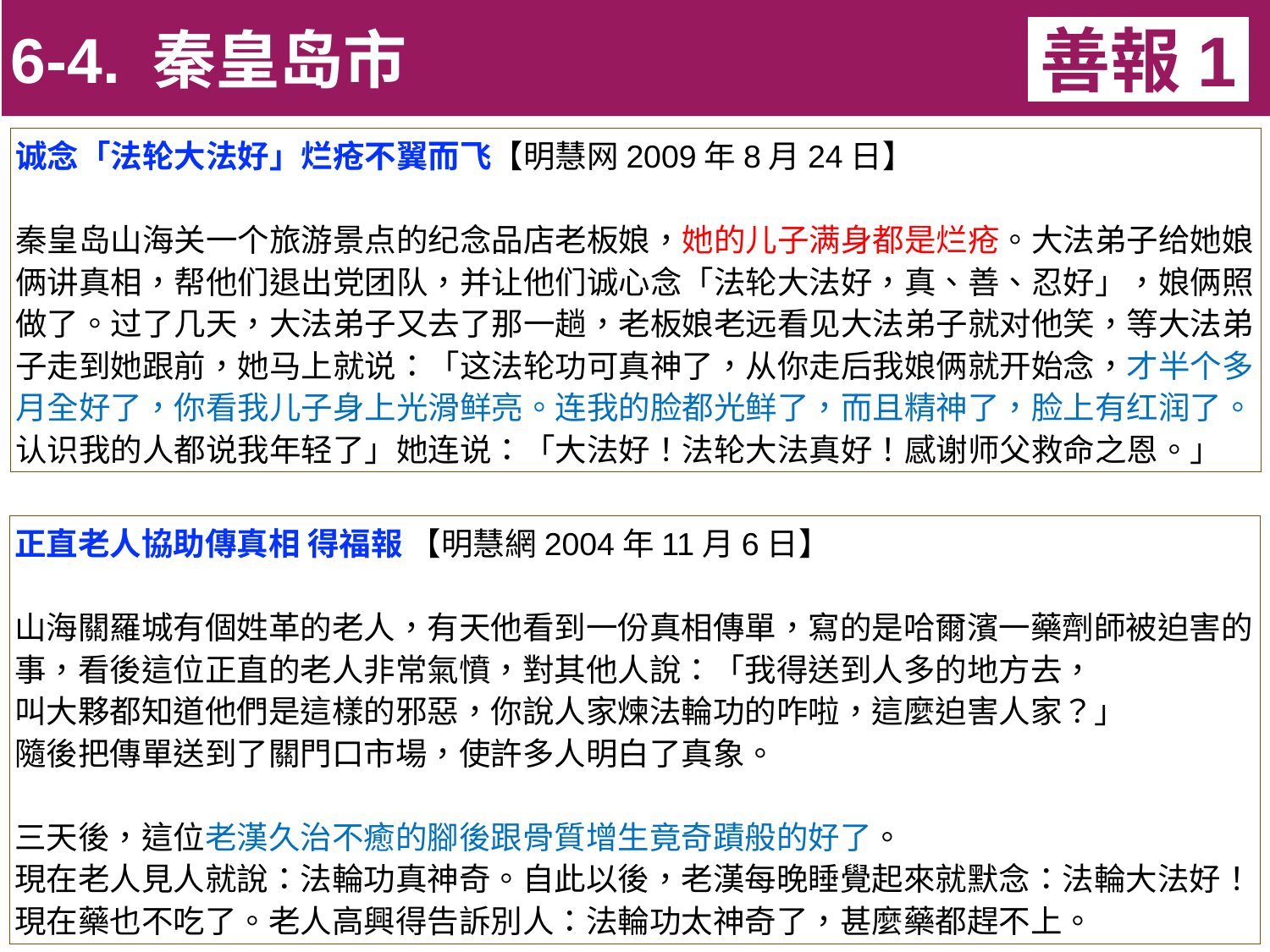

6-4. 秦皇岛市
善報1
11-3. XX市官員惡報實例
诚念「法轮大法好」烂疮不翼而飞【明慧网2009年8月24日】

秦皇岛山海关一个旅游景点的纪念品店老板娘，她的儿子满身都是烂疮。大法弟子给她娘俩讲真相，帮他们退出党团队，并让他们诚心念「法轮大法好，真、善、忍好」，娘俩照做了。过了几天，大法弟子又去了那一趟，老板娘老远看见大法弟子就对他笑，等大法弟子走到她跟前，她马上就说：「这法轮功可真神了，从你走后我娘俩就开始念，才半个多月全好了，你看我儿子身上光滑鲜亮。连我的脸都光鲜了，而且精神了，脸上有红润了。认识我的人都说我年轻了」她连说：「大法好！法轮大法真好！感谢师父救命之恩。」
正直老人協助傳真相 得福報 【明慧網2004年11月6日】

山海關羅城有個姓革的老人，有天他看到一份真相傳單，寫的是哈爾濱一藥劑師被迫害的事，看後這位正直的老人非常氣憤，對其他人說：「我得送到人多的地方去，
叫大夥都知道他們是這樣的邪惡，你說人家煉法輪功的咋啦，這麼迫害人家？」
隨後把傳單送到了關門口市場，使許多人明白了真象。

三天後，這位老漢久治不癒的腳後跟骨質增生竟奇蹟般的好了。
現在老人見人就說：法輪功真神奇。自此以後，老漢每晚睡覺起來就默念：法輪大法好！現在藥也不吃了。老人高興得告訴別人：法輪功太神奇了，甚麼藥都趕不上。